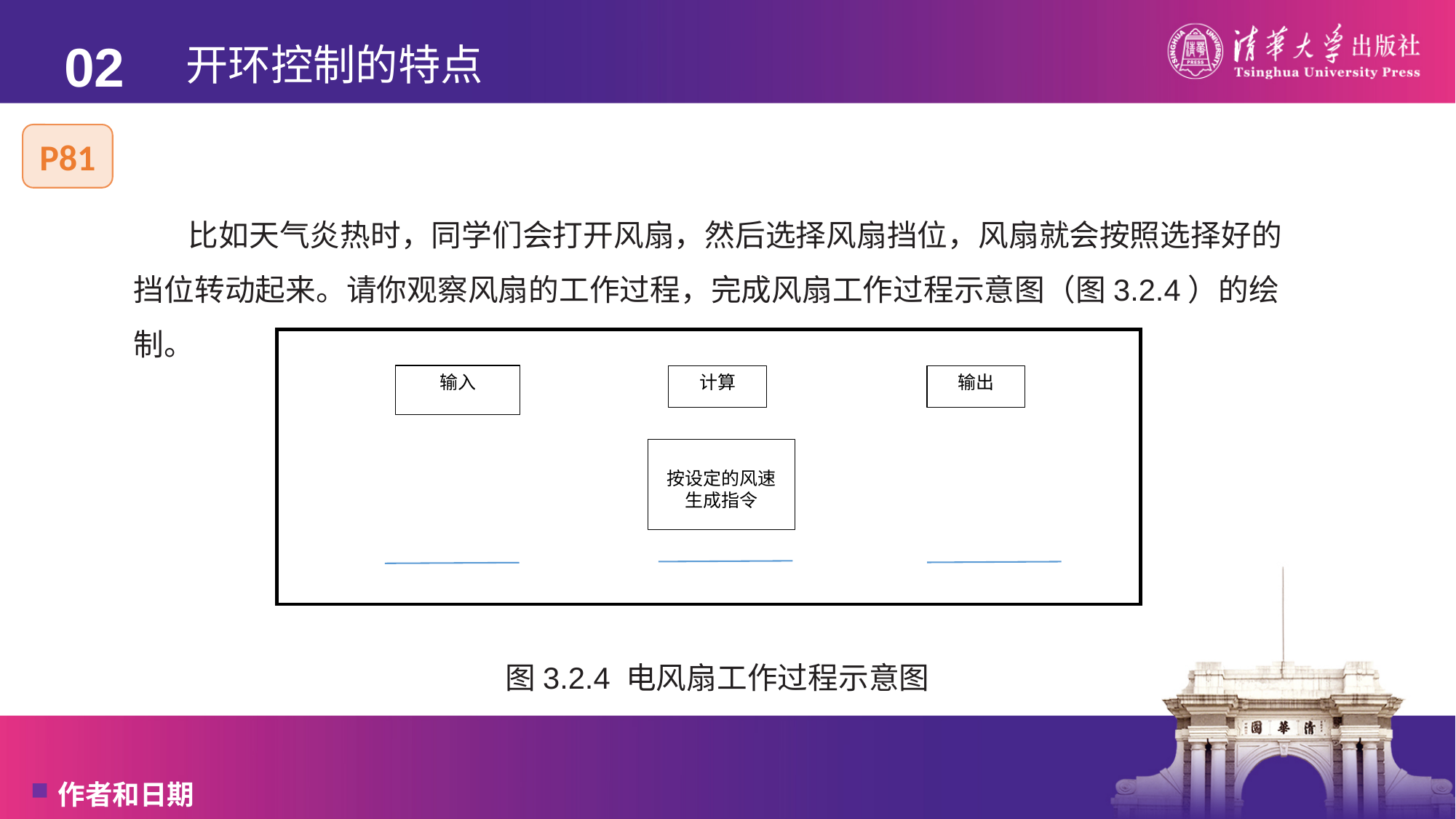

02
# 开环控制的特点
P81
       比如天气炎热时，同学们会打开风扇，然后选择风扇挡位，风扇就会按照选择好的挡位转动起来。请你观察风扇的工作过程，完成风扇工作过程示意图（图3.2.4）的绘制。

输入
计算
输出

按设定的风速生成指令
图3.2.4 电风扇工作过程示意图
作者和日期